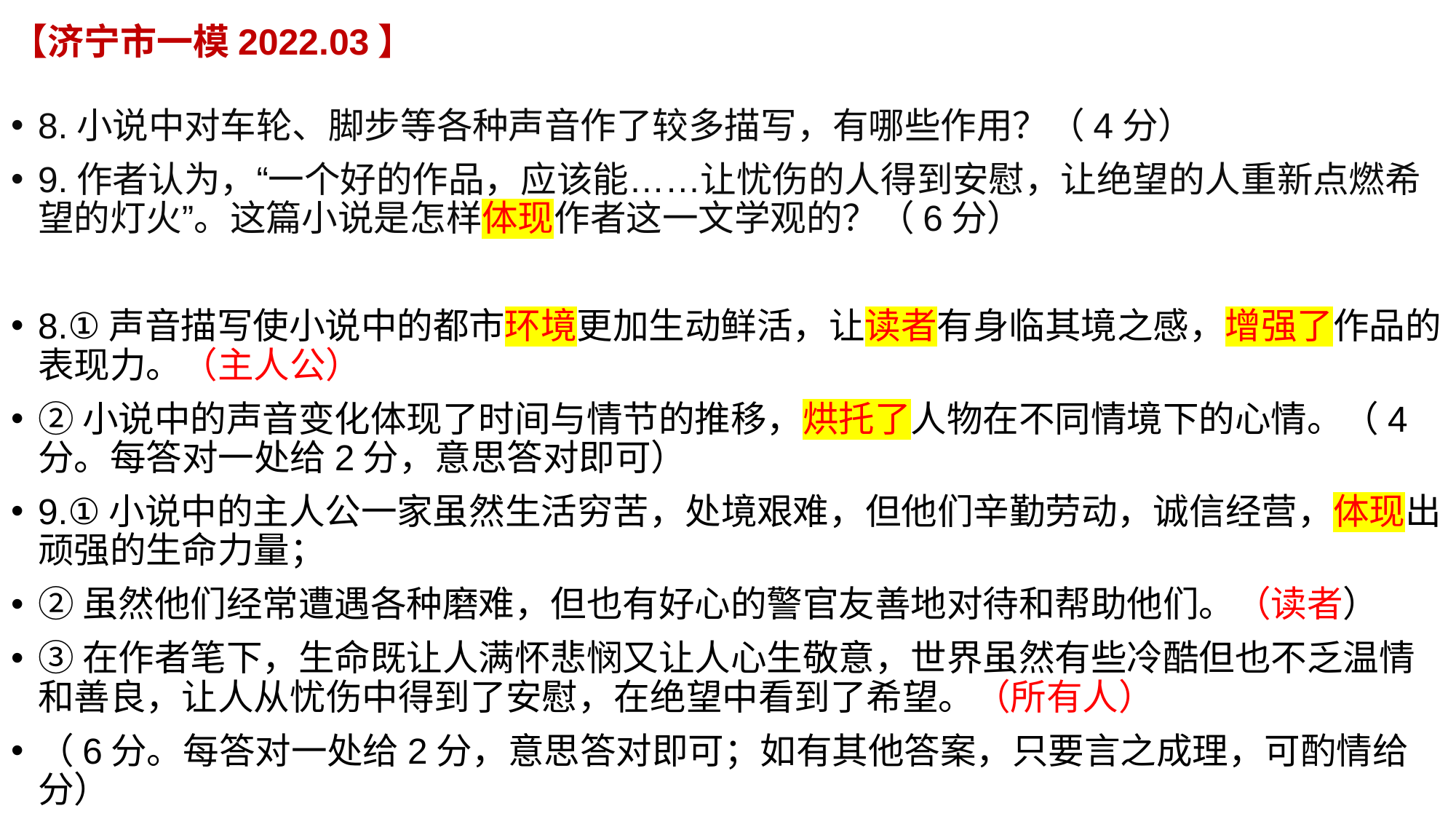

# 【济宁市一模2022.03】
8.小说中对车轮、脚步等各种声音作了较多描写，有哪些作用？（4分）
9.作者认为，“一个好的作品，应该能……让忧伤的人得到安慰，让绝望的人重新点燃希望的灯火”。这篇小说是怎样体现作者这一文学观的？（6分）

8.①声音描写使小说中的都市环境更加生动鲜活，让读者有身临其境之感，增强了作品的表现力。（主人公）
②小说中的声音变化体现了时间与情节的推移，烘托了人物在不同情境下的心情。（4分。每答对一处给2分，意思答对即可）
9.①小说中的主人公一家虽然生活穷苦，处境艰难，但他们辛勤劳动，诚信经营，体现出顽强的生命力量；
②虽然他们经常遭遇各种磨难，但也有好心的警官友善地对待和帮助他们。（读者）
③在作者笔下，生命既让人满怀悲悯又让人心生敬意，世界虽然有些冷酷但也不乏温情和善良，让人从忧伤中得到了安慰，在绝望中看到了希望。（所有人）
（6分。每答对一处给2分，意思答对即可；如有其他答案，只要言之成理，可酌情给分）